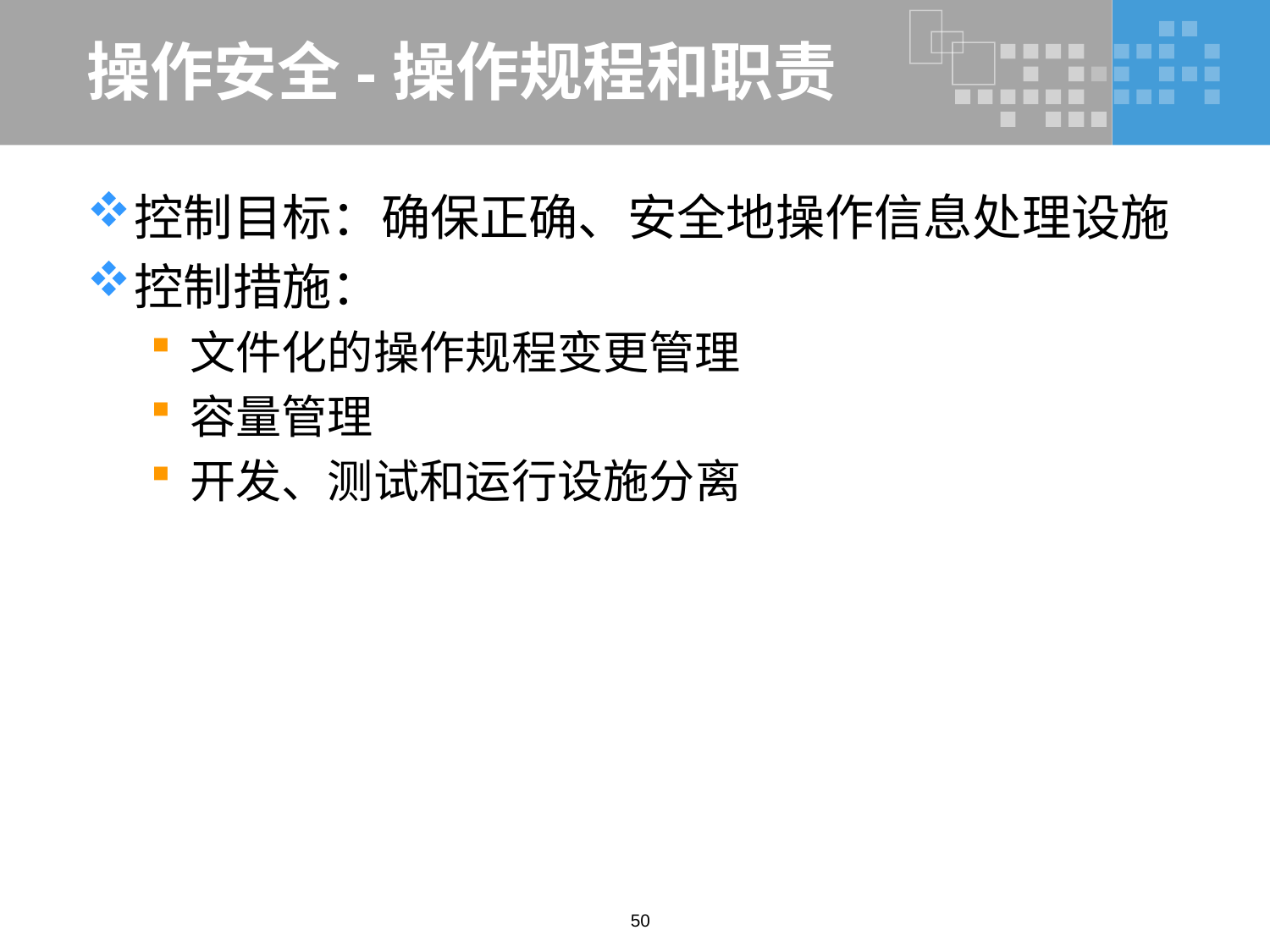

# 操作安全-操作规程和职责
控制目标：确保正确、安全地操作信息处理设施
控制措施：
文件化的操作规程变更管理
容量管理
开发、测试和运行设施分离

50